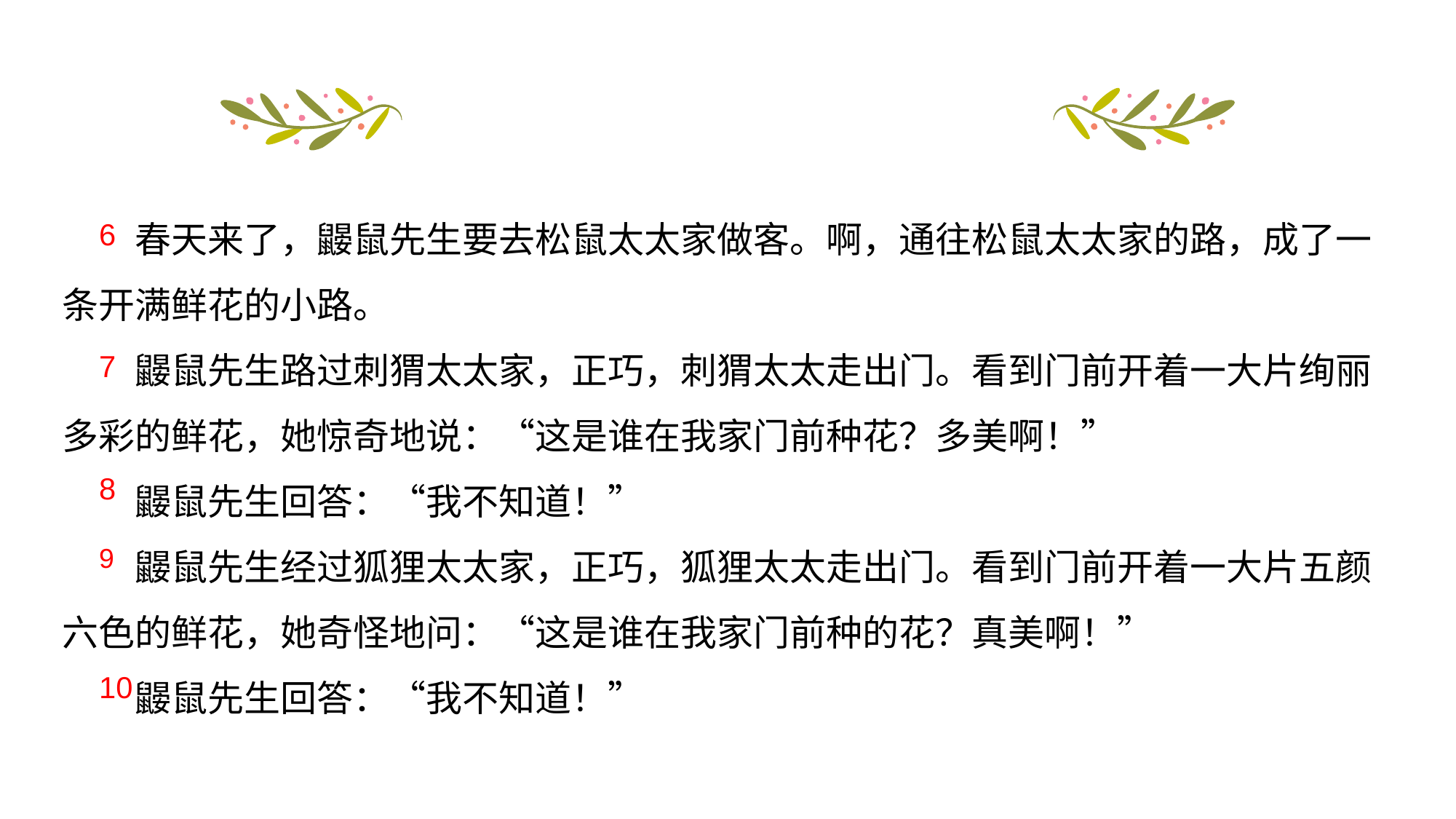

春天来了，鼹鼠先生要去松鼠太太家做客。啊，通往松鼠太太家的路，成了一条开满鲜花的小路。
鼹鼠先生路过刺猬太太家，正巧，刺猬太太走出门。看到门前开着一大片绚丽多彩的鲜花，她惊奇地说：“这是谁在我家门前种花？多美啊！”
鼹鼠先生回答：“我不知道！”
鼹鼠先生经过狐狸太太家，正巧，狐狸太太走出门。看到门前开着一大片五颜六色的鲜花，她奇怪地问：“这是谁在我家门前种的花？真美啊！”
鼹鼠先生回答：“我不知道！”

6
7
8
9
10